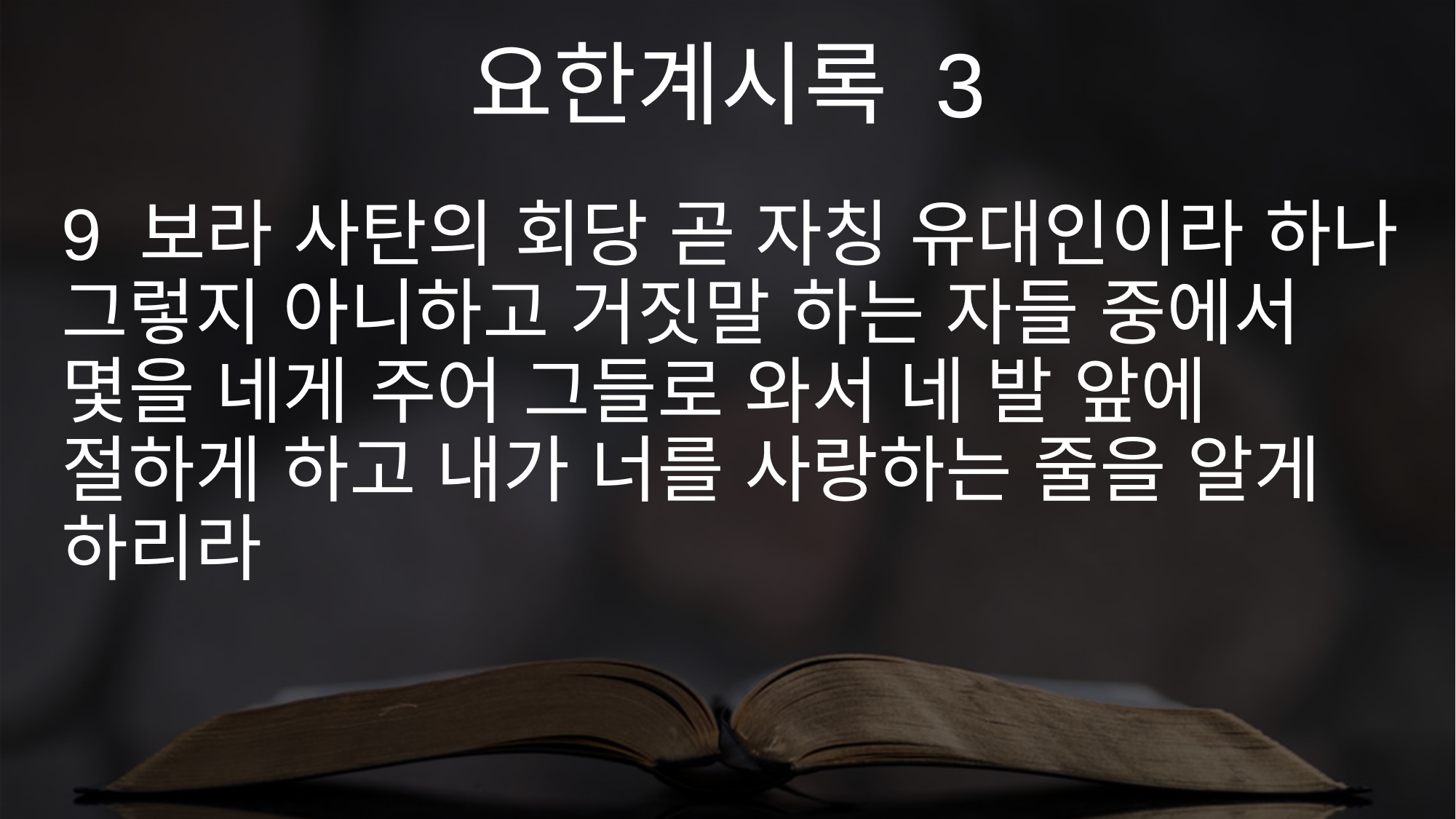

요한계시록 3
9 보라 사탄의 회당 곧 자칭 유대인이라 하나 그렇지 아니하고 거짓말 하는 자들 중에서 몇을 네게 주어 그들로 와서 네 발 앞에 절하게 하고 내가 너를 사랑하는 줄을 알게 하리라